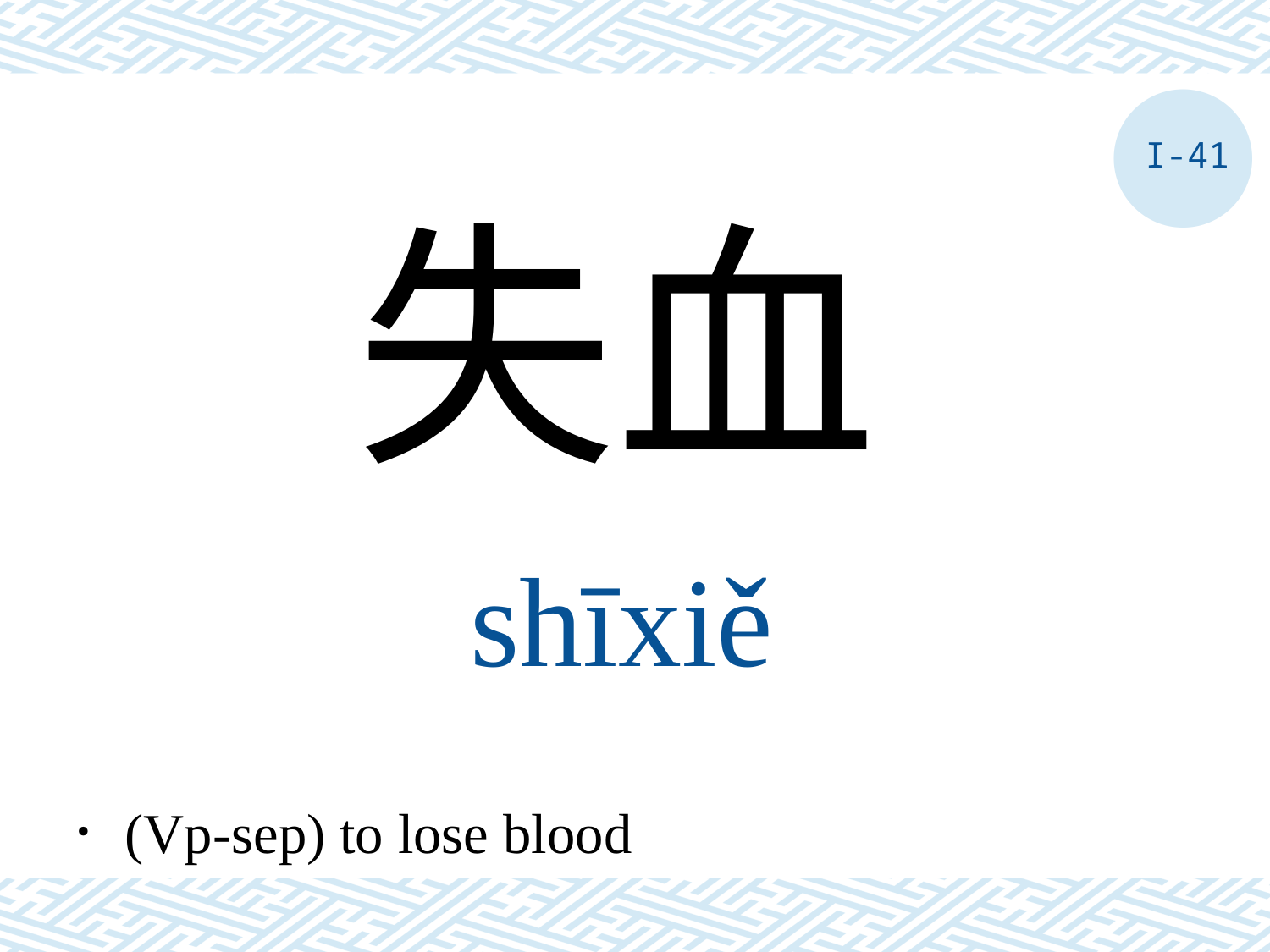

I-41

失血
shīxiě
．(Vp-sep) to lose blood